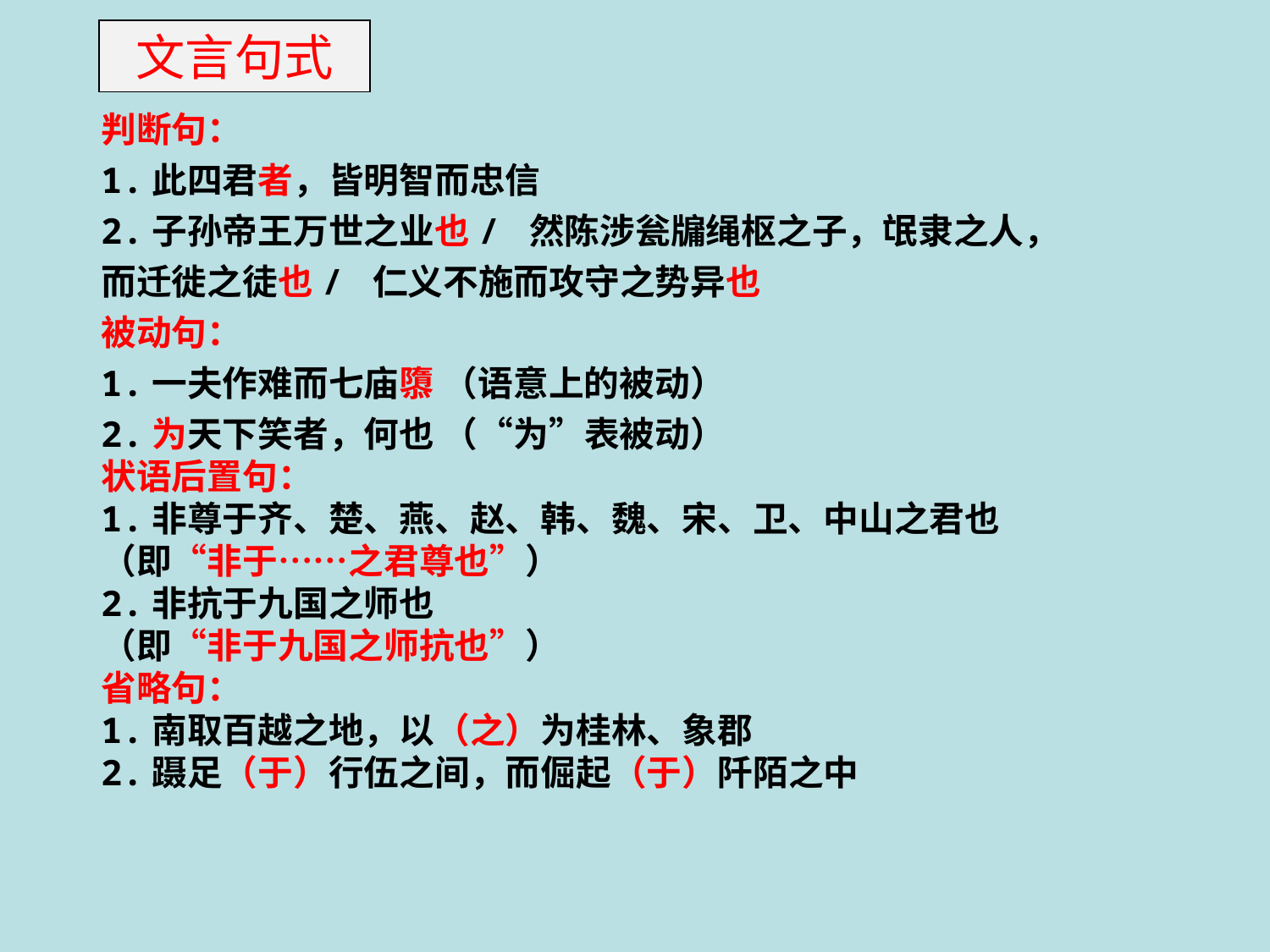

文言句式
判断句：
1.此四君者，皆明智而忠信
2.子孙帝王万世之业也/ 然陈涉瓮牖绳枢之子，氓隶之人，而迁徙之徒也/ 仁义不施而攻守之势异也
被动句：
1.一夫作难而七庙隳 （语意上的被动）
2.为天下笑者，何也 （“为”表被动）
状语后置句：
1.非尊于齐、楚、燕、赵、韩、魏、宋、卫、中山之君也
（即“非于……之君尊也”）
2.非抗于九国之师也
（即“非于九国之师抗也”）
省略句：
1.南取百越之地，以（之）为桂林、象郡
2.蹑足（于）行伍之间，而倔起（于）阡陌之中